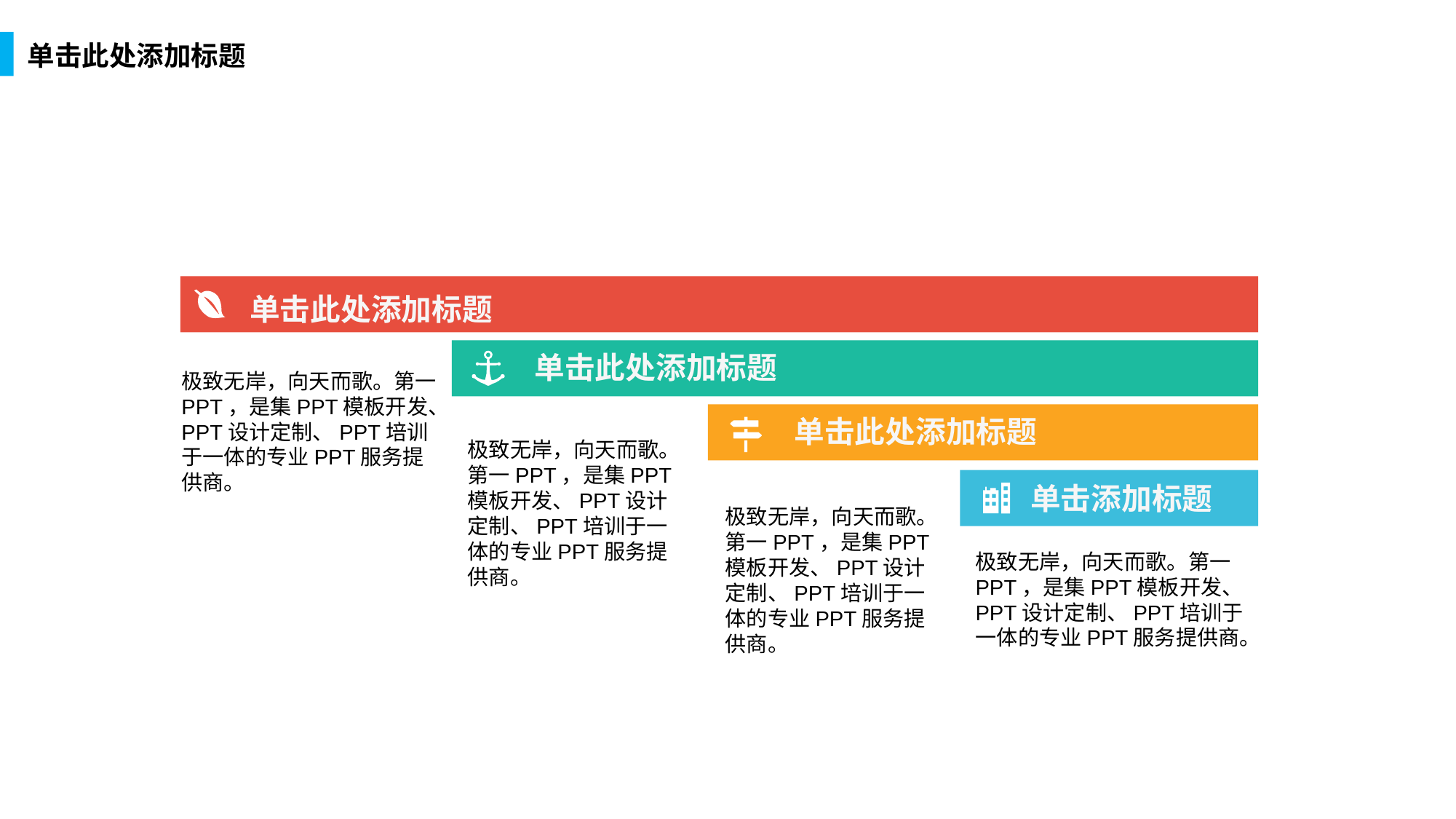

单击此处添加标题

单击此处添加标题

单击此处添加标题

极致无岸，向天而歌。第一PPT，是集PPT模板开发、PPT设计定制、PPT培训于一体的专业PPT服务提供商。

单击此处添加标题

极致无岸，向天而歌。第一PPT，是集PPT模板开发、PPT设计定制、PPT培训于一体的专业PPT服务提供商。

单击添加标题

极致无岸，向天而歌。第一PPT，是集PPT模板开发、PPT设计定制、PPT培训于一体的专业PPT服务提供商。
极致无岸，向天而歌。第一PPT，是集PPT模板开发、PPT设计定制、PPT培训于一体的专业PPT服务提供商。